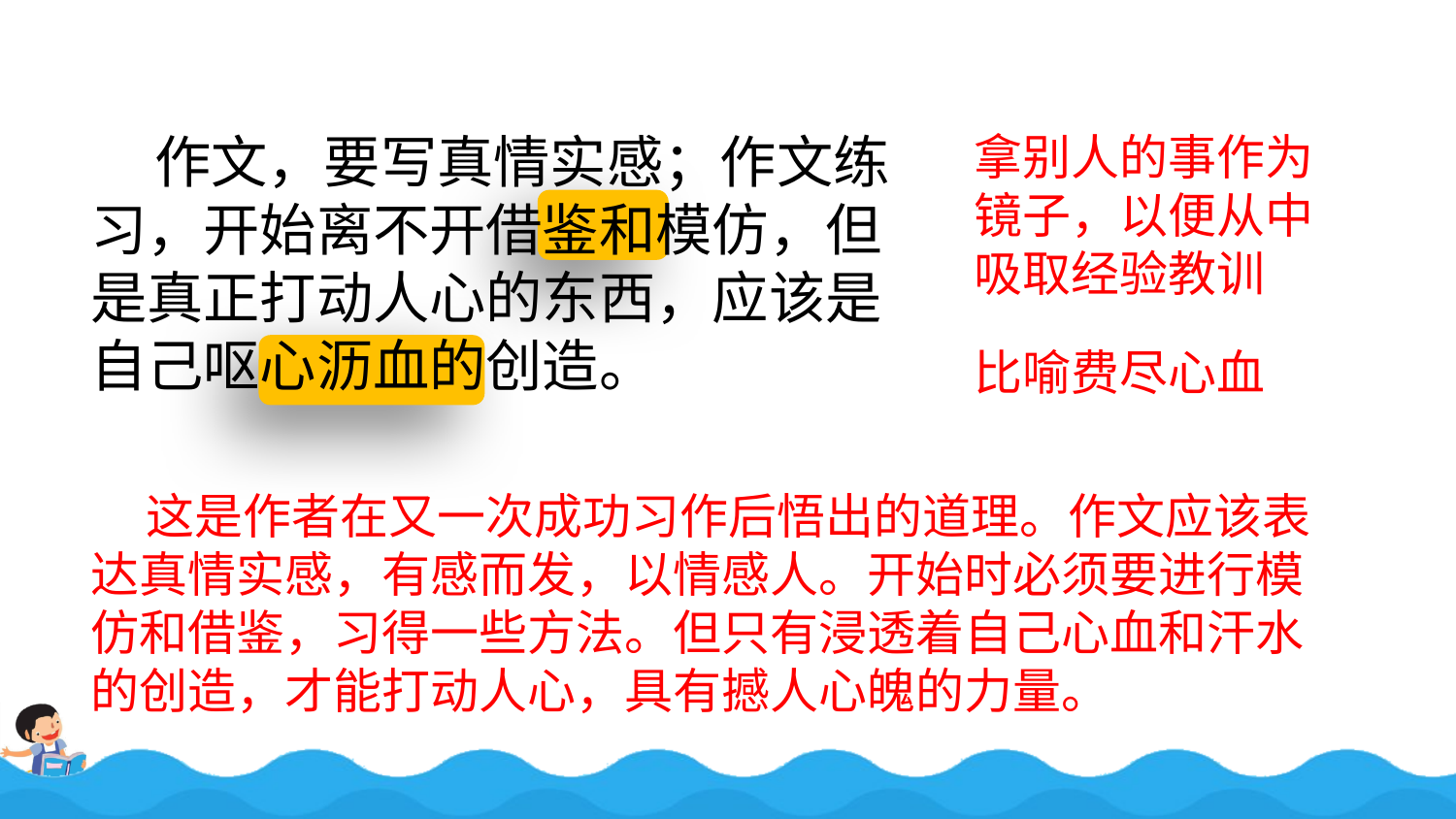

作文，要写真情实感；作文练习，开始离不开借鉴和模仿，但是真正打动人心的东西，应该是自己呕心沥血的创造。
拿别人的事作为镜子，以便从中吸取经验教训

比喻费尽心血
    这是作者在又一次成功习作后悟出的道理。作文应该表达真情实感，有感而发，以情感人。开始时必须要进行模仿和借鉴，习得一些方法。但只有浸透着自己心血和汗水的创造，才能打动人心，具有撼人心魄的力量。